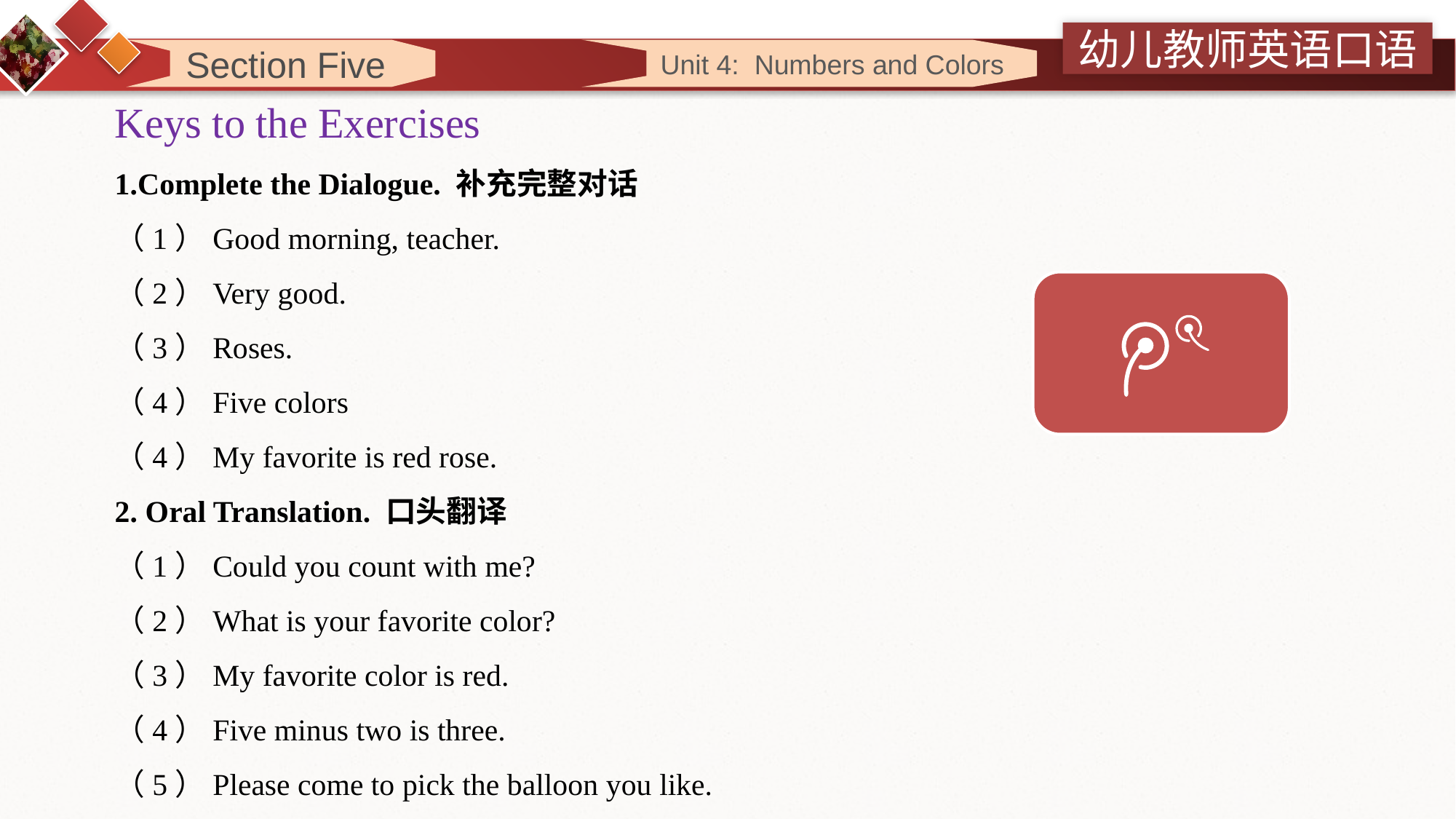

Section Five
      Unit 4:  Numbers and Colors
Keys to the Exercises
1.Complete the Dialogue. 补充完整对话
（1）Good morning, teacher.
（2）Very good.
（3）Roses.
（4）Five colors
（4）My favorite is red rose.
2. Oral Translation. 口头翻译
（1）Could you count with me?
（2）What is your favorite color?
（3）My favorite color is red.
（4）Five minus two is three.
（5）Please come to pick the balloon you like.